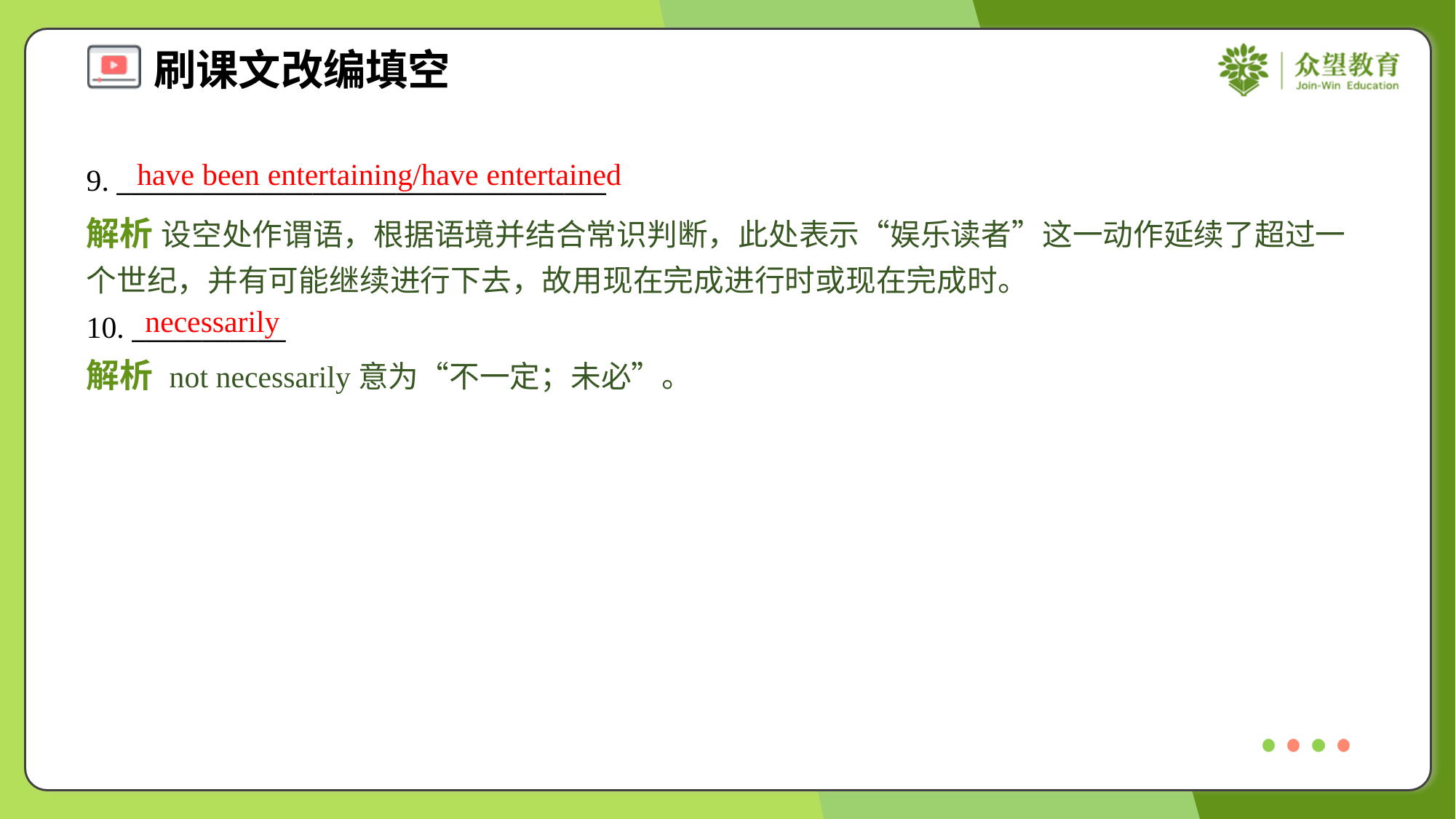

have been entertaining/have entertained
9. ___________________________________
解析 设空处作谓语，根据语境并结合常识判断，此处表示“娱乐读者”这一动作延续了超过一个世纪，并有可能继续进行下去，故用现在完成进行时或现在完成时。
necessarily
10. ___________
解析 not necessarily意为“不一定；未必”。